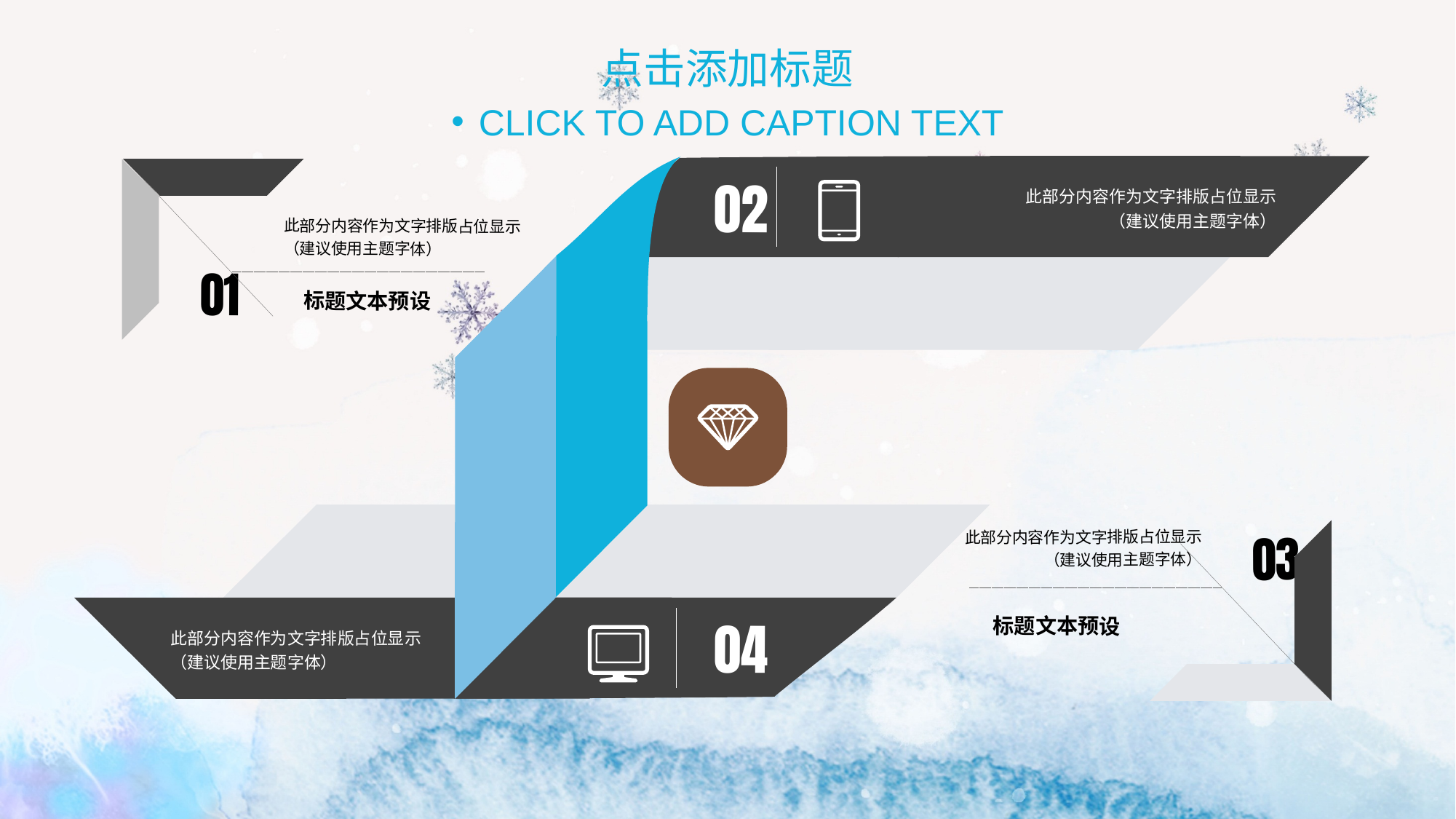

点击添加标题
CLICK TO ADD CAPTION TEXT

此部分内容作为文字排版占位显示
（建议使用主题字体）

02

此部分内容作为文字排版占位显示
（建议使用主题字体）

01
标题文本预设

此部分内容作为文字排版占位显示
（建议使用主题字体）
03

此部分内容作为文字排版占位显示
（建议使用主题字体）

标题文本预设
04